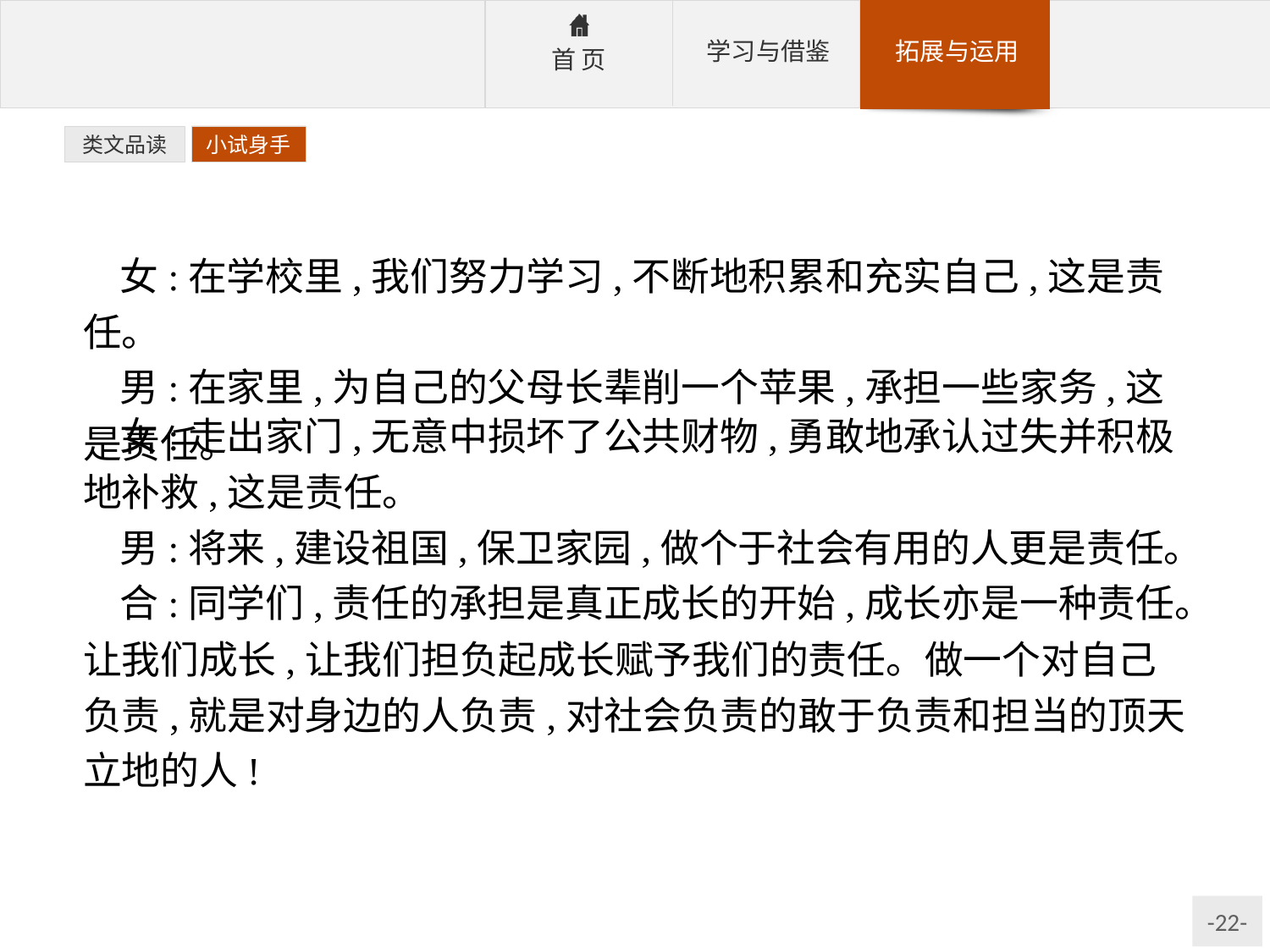

类文品读
小试身手
女:在学校里,我们努力学习,不断地积累和充实自己,这是责任。
男:在家里,为自己的父母长辈削一个苹果,承担一些家务,这是责任。
女:走出家门,无意中损坏了公共财物,勇敢地承认过失并积极地补救,这是责任。
男:将来,建设祖国,保卫家园,做个于社会有用的人更是责任。
合:同学们,责任的承担是真正成长的开始,成长亦是一种责任。让我们成长,让我们担负起成长赋予我们的责任。做一个对自己负责,就是对身边的人负责,对社会负责的敢于负责和担当的顶天立地的人!